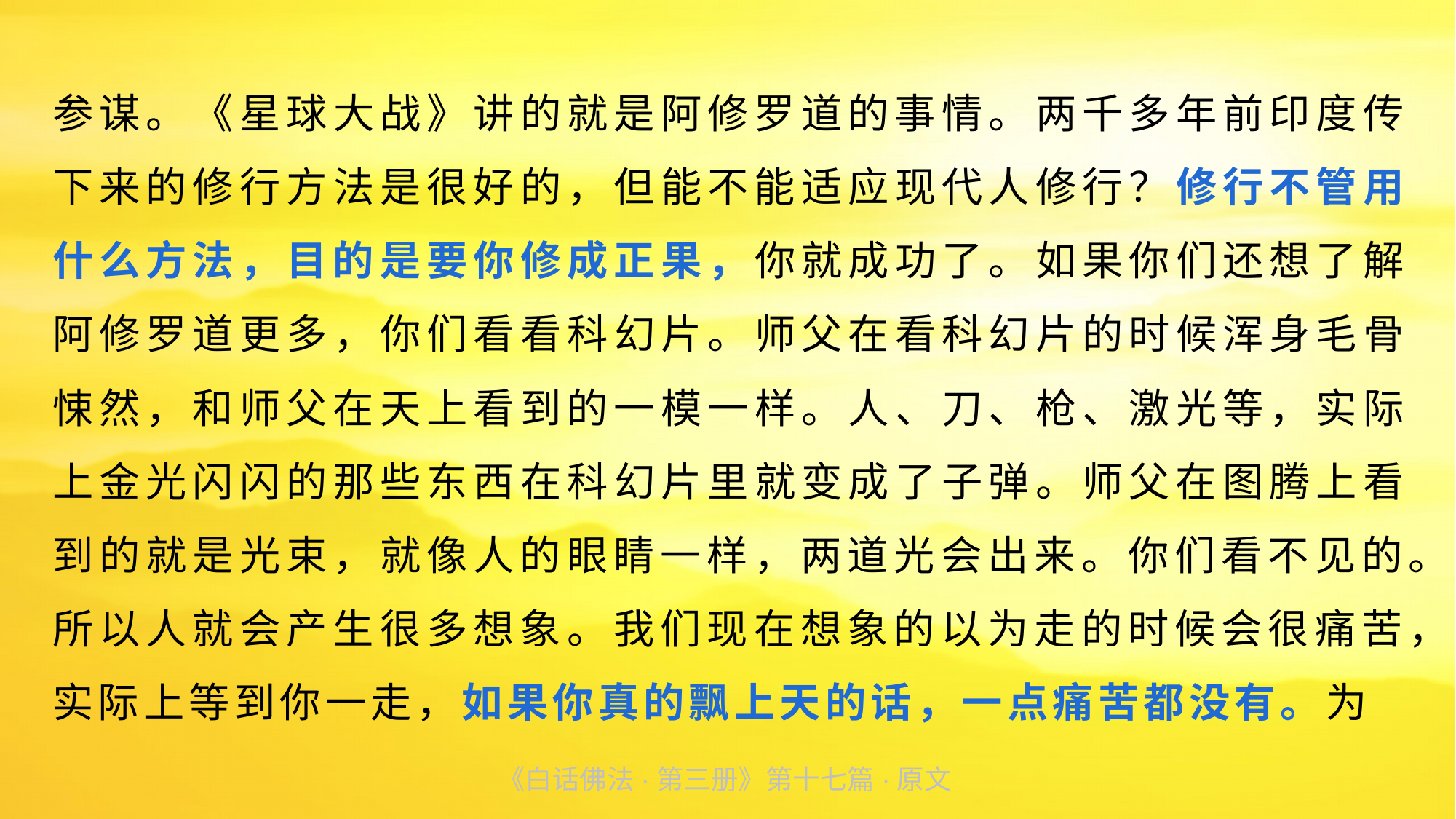

参谋。《星球大战》讲的就是阿修罗道的事情。两千多年前印度传下来的修行方法是很好的，但能不能适应现代人修行？修行不管用什么方法，目的是要你修成正果，你就成功了。如果你们还想了解阿修罗道更多，你们看看科幻片。师父在看科幻片的时候浑身毛骨悚然，和师父在天上看到的一模一样。人、刀、枪、激光等，实际上金光闪闪的那些东西在科幻片里就变成了子弹。师父在图腾上看到的就是光束，就像人的眼睛一样，两道光会出来。你们看不见的。所以人就会产生很多想象。我们现在想象的以为走的时候会很痛苦，实际上等到你一走，如果你真的飘上天的话，一点痛苦都没有。为
《白话佛法·第三册》第十七篇·原文